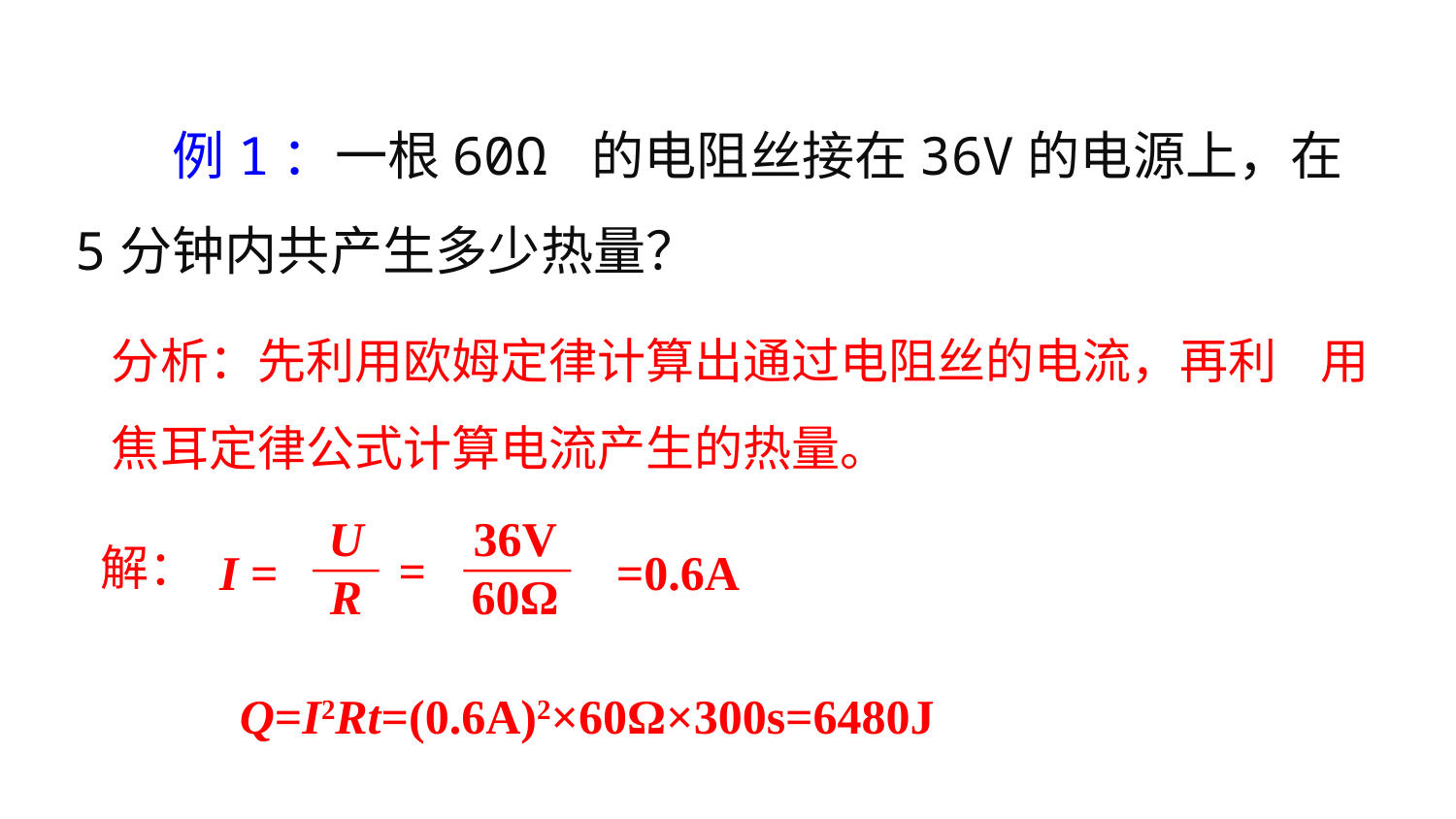

例1：一根60Ω 的电阻丝接在36V的电源上，在5分钟内共产生多少热量？

分析：先利用欧姆定律计算出通过电阻丝的电流，再利    用焦耳定律公式计算电流产生的热量。
U
R

I =
36V
60Ω

=
解：
=0.6A
Q=I2Rt=(0.6A)2×60Ω×300s=6480J